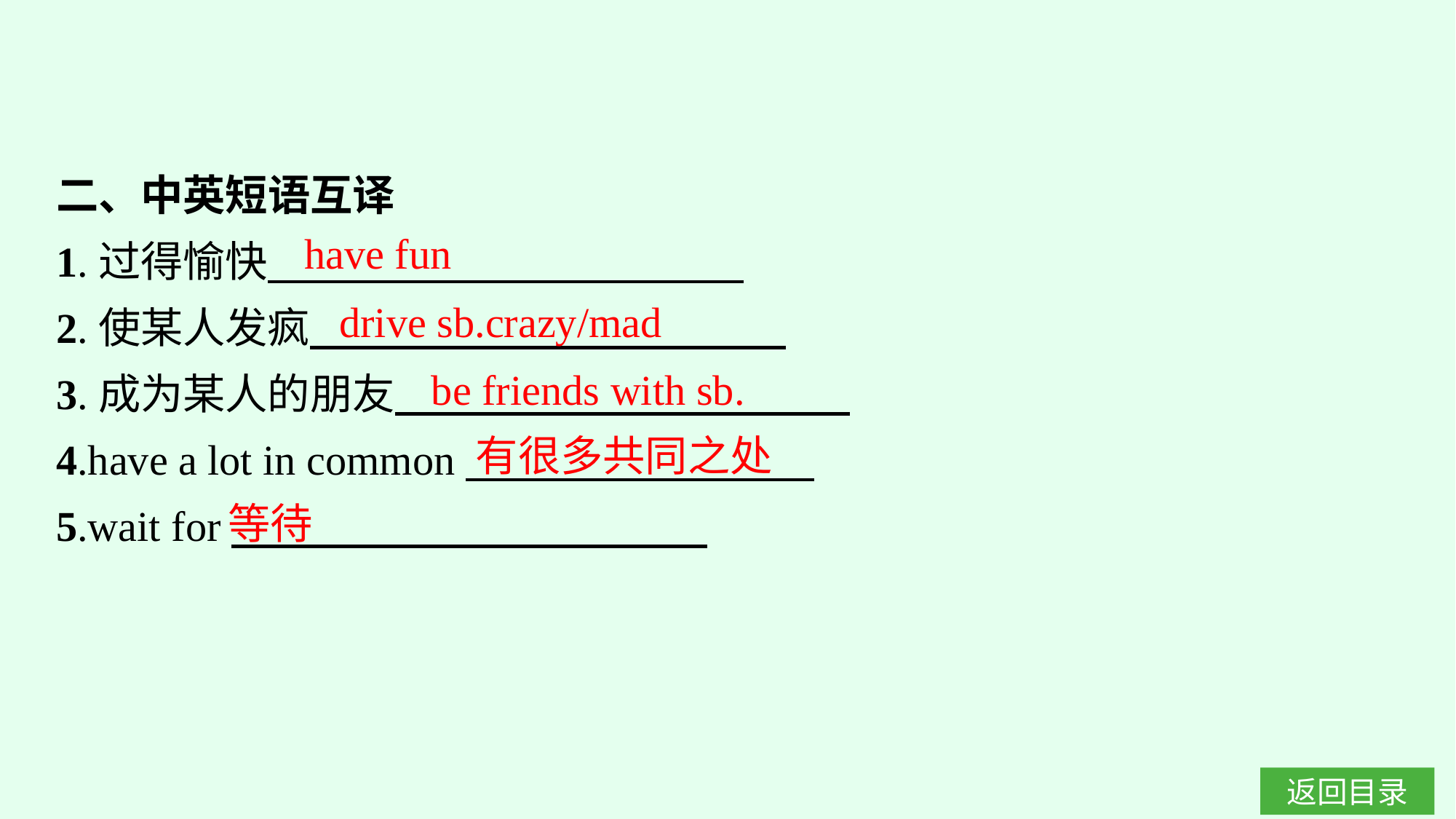

二、中英短语互译
1.过得愉快
2.使某人发疯
3.成为某人的朋友
4.have a lot in common
5.wait for
have fun
drive sb.crazy/mad
be friends with sb.
有很多共同之处
等待